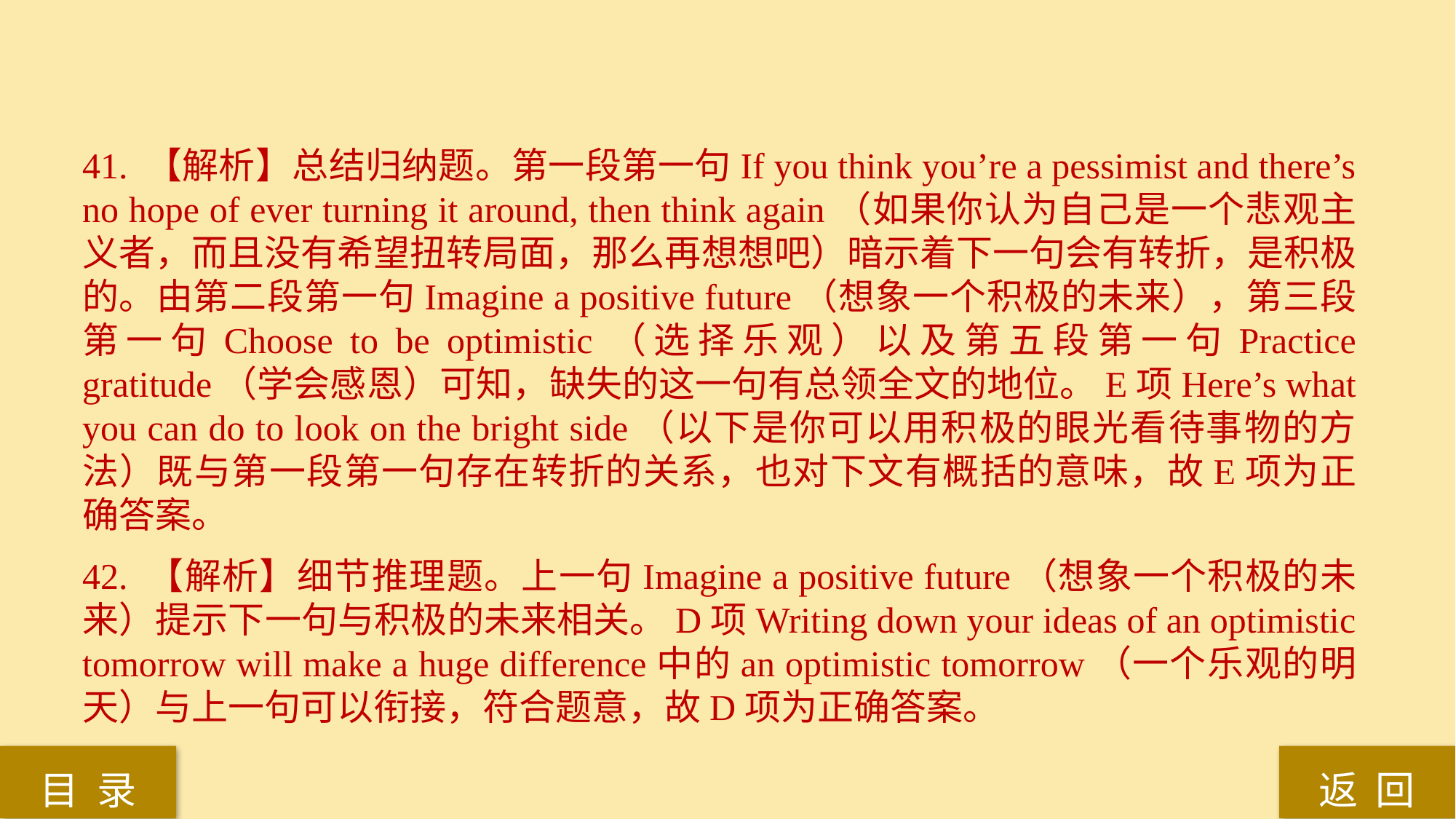

41. 【解析】总结归纳题。第一段第一句If you think you’re a pessimist and there’s no hope of ever turning it around, then think again（如果你认为自己是一个悲观主义者，而且没有希望扭转局面，那么再想想吧）暗示着下一句会有转折，是积极的。由第二段第一句Imagine a positive future（想象一个积极的未来），第三段第一句Choose to be optimistic（选择乐观）以及第五段第一句Practice gratitude（学会感恩）可知，缺失的这一句有总领全文的地位。E项Here’s what you can do to look on the bright side（以下是你可以用积极的眼光看待事物的方法）既与第一段第一句存在转折的关系，也对下文有概括的意味，故E项为正确答案。
42. 【解析】细节推理题。上一句Imagine a positive future（想象一个积极的未来）提示下一句与积极的未来相关。D项Writing down your ideas of an optimistic tomorrow will make a huge difference中的an optimistic tomorrow（一个乐观的明天）与上一句可以衔接，符合题意，故D项为正确答案。
返  回